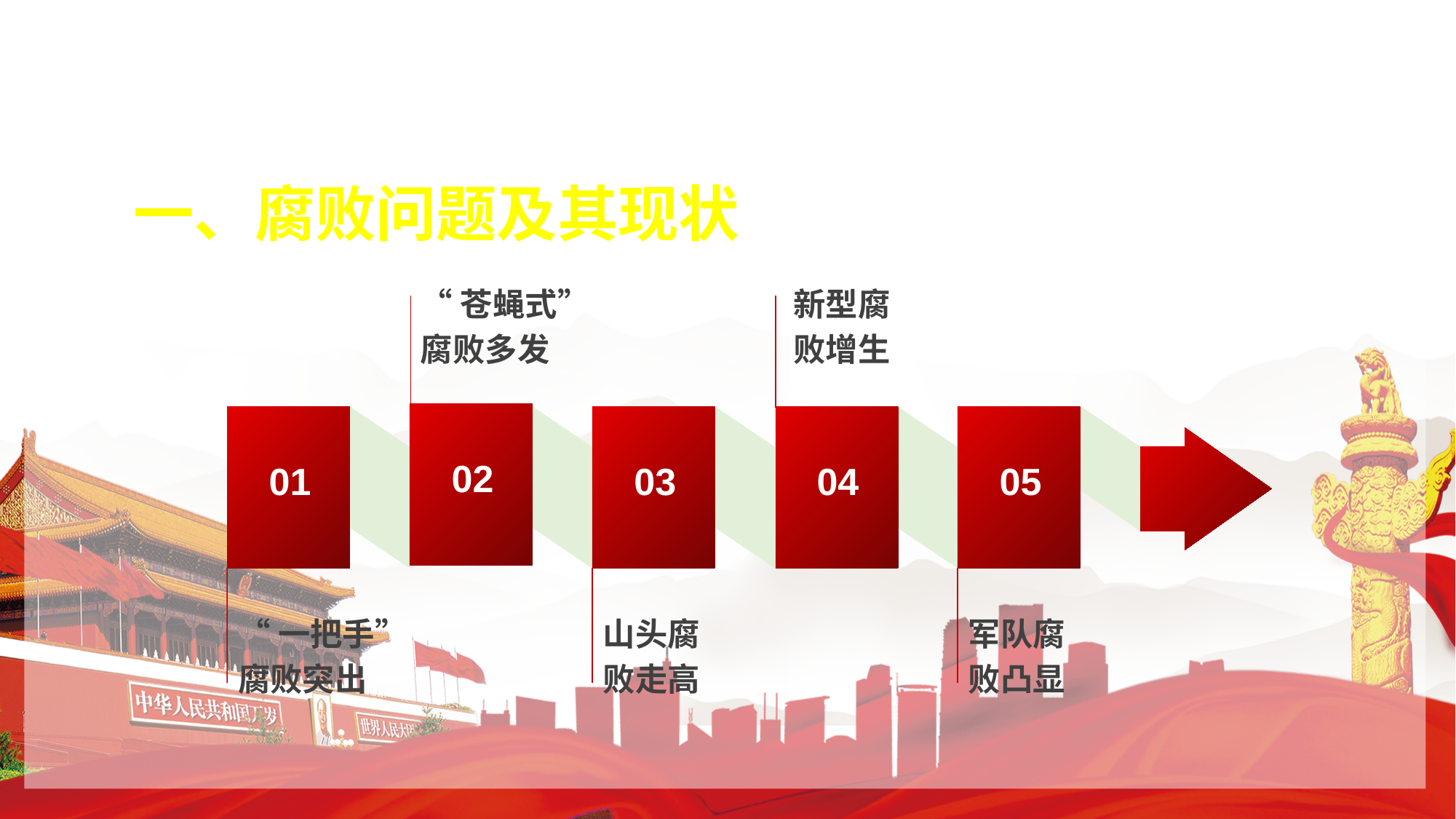

一、腐败问题及其现状
“苍蝇式”
腐败多发
新型腐
败增生

02

01

03

04

05

“一把手”
腐败突出
山头腐
败走高
军队腐
败凸显